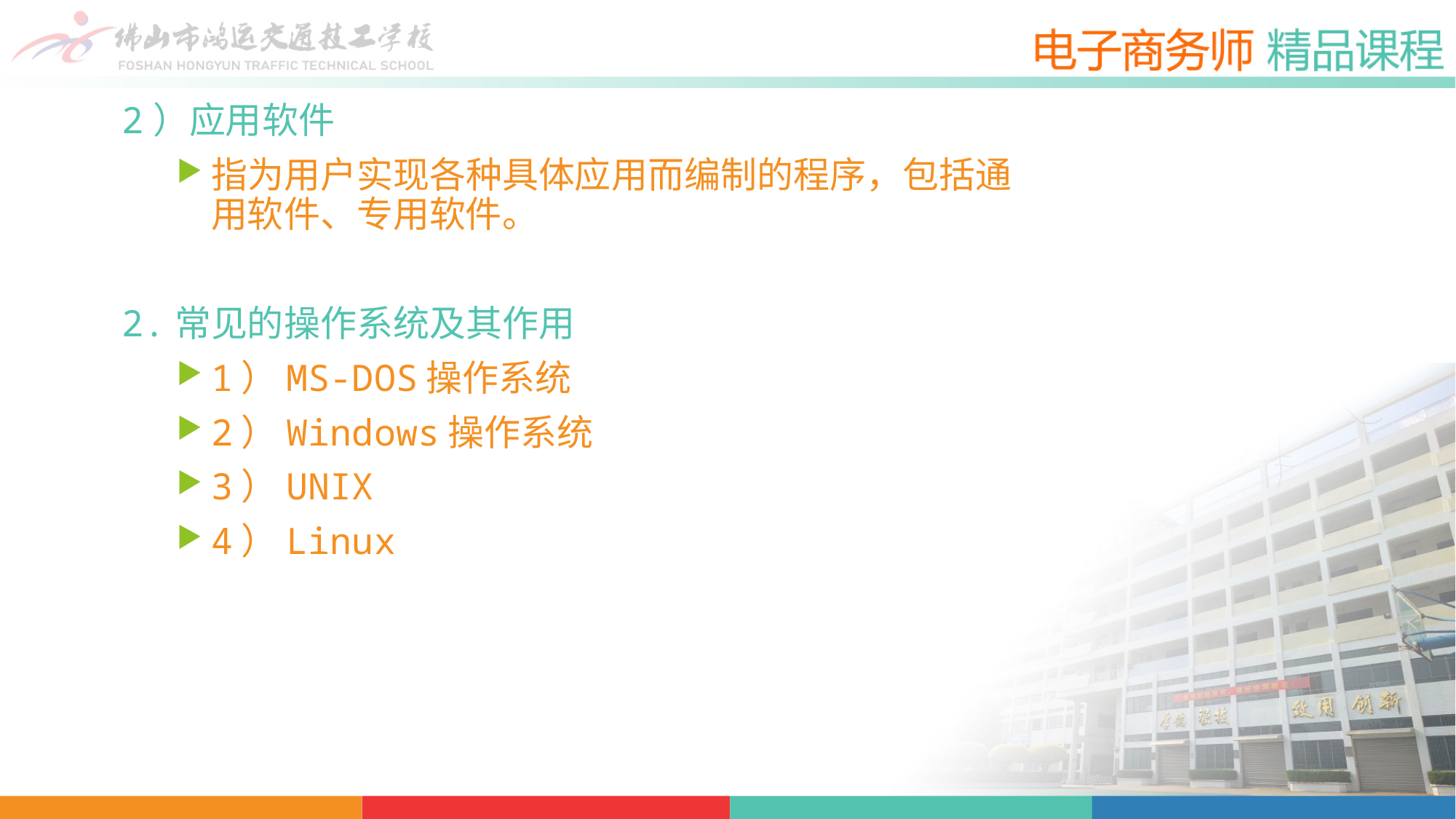

2）应用软件
指为用户实现各种具体应用而编制的程序，包括通用软件、专用软件。

2.常见的操作系统及其作用
1）MS-DOS操作系统
2）Windows操作系统
3）UNIX
4）Linux